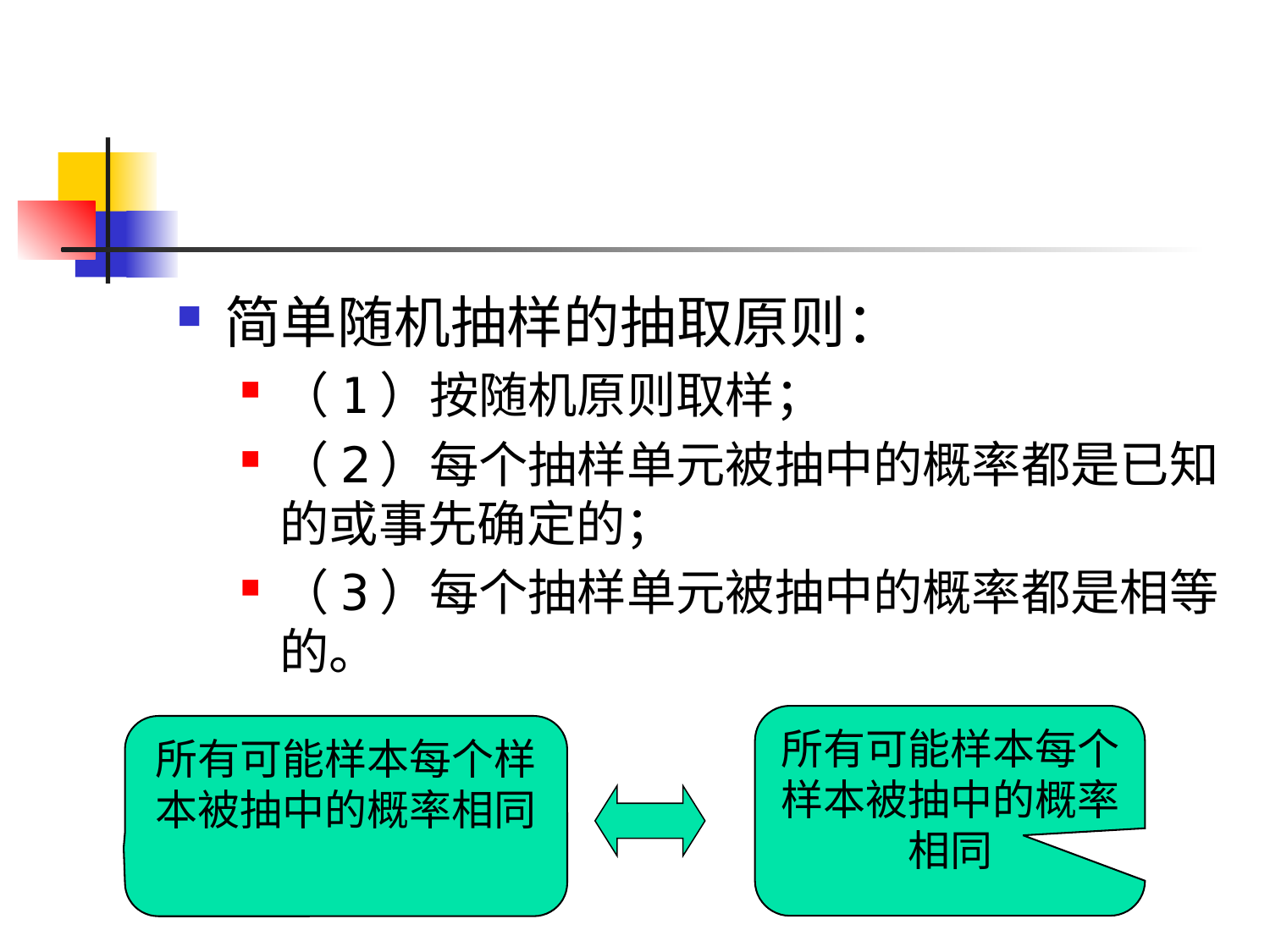

简单随机抽样的抽取原则：
（1）按随机原则取样；
（2）每个抽样单元被抽中的概率都是已知的或事先确定的；
（3）每个抽样单元被抽中的概率都是相等的。
所有可能样本每个样本被抽中的概率相同
所有可能样本每个样本被抽中的概率相同